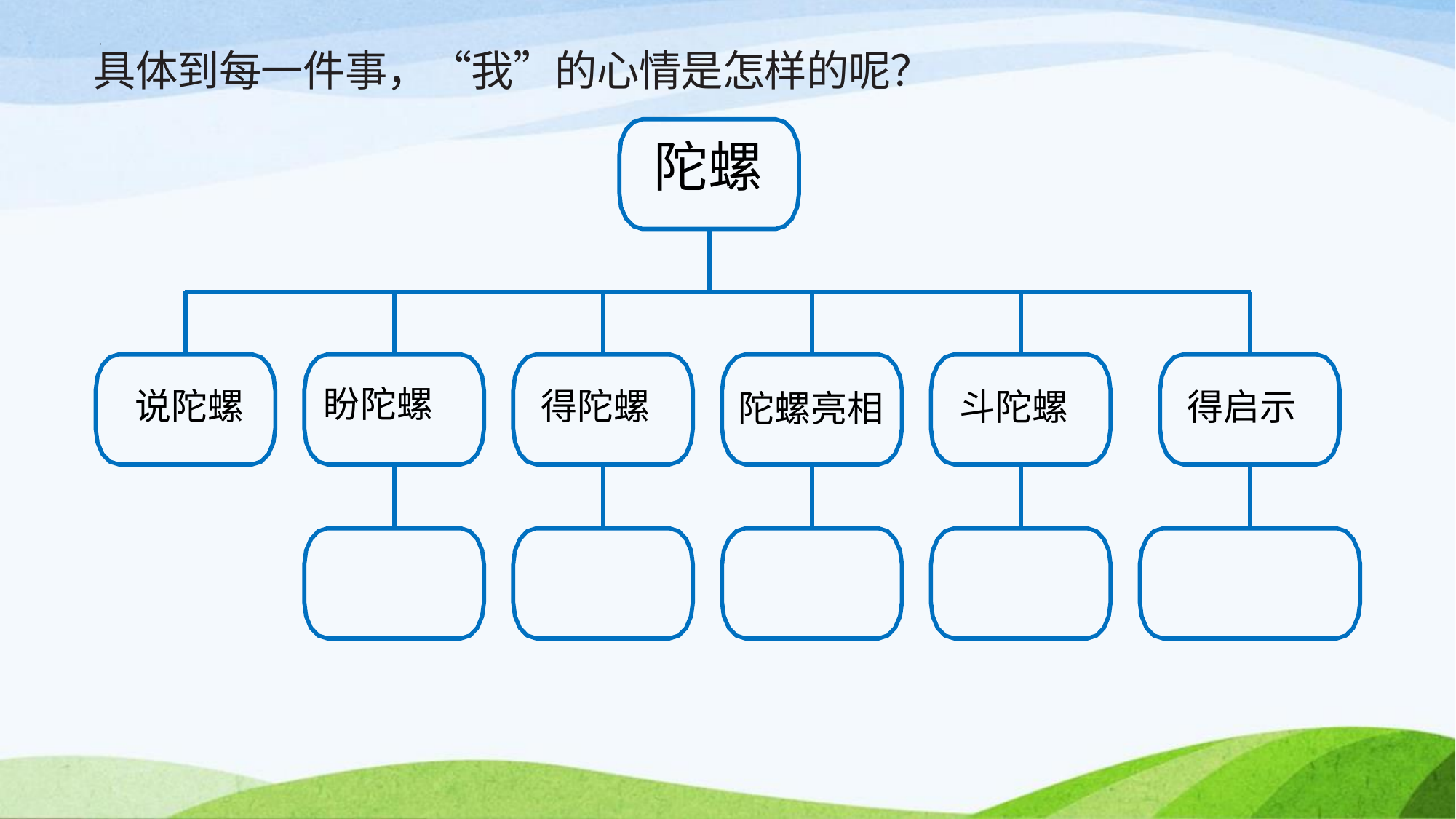

具体到每一件事，“我”的心情是怎样的呢？

陀螺
盼陀螺
说陀螺
得陀螺
斗陀螺
得启示
陀螺亮相